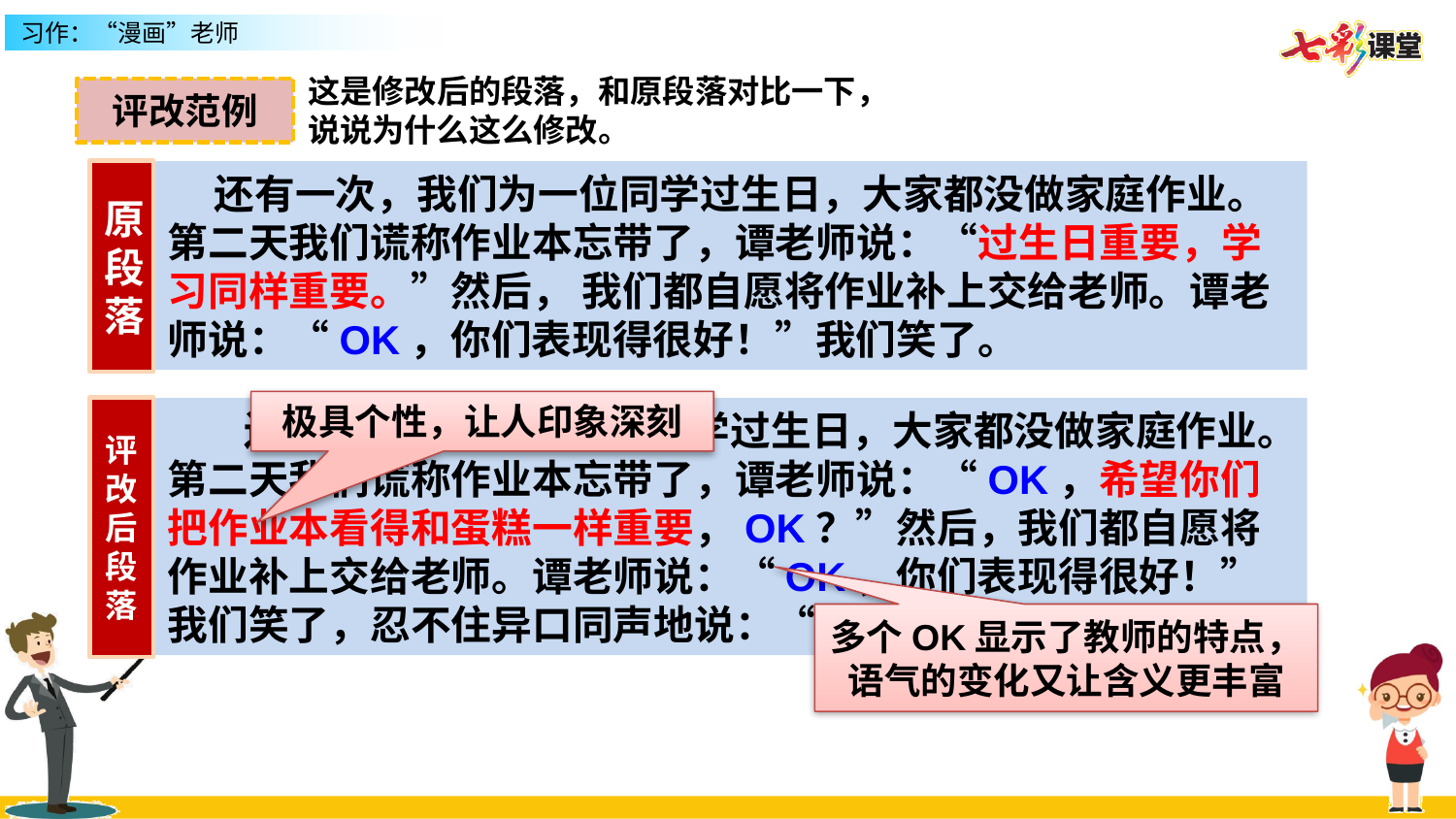

这是修改后的段落，和原段落对比一下，
说说为什么这么修改。
评改范例
原段落
    还有一次，我们为一位同学过生日，大家都没做家庭作业。第二天我们谎称作业本忘带了，谭老师说：“过生日重要，学习同样重要。”然后， 我们都自愿将作业补上交给老师。谭老师说：“OK，你们表现得很好！”我们笑了。
极具个性，让人印象深刻
评改后段落
  还有一次，我们为一位同学过生日，大家都没做家庭作业。第二天我们谎称作业本忘带了，谭老师说：“OK，希望你们把作业本看得和蛋糕一样重要，OK？”然后，我们都自愿将作业补上交给老师。谭老师说：“OK，你们表现得很好！”我们笑了，忍不住异口同声地说：“OK！”
多个OK显示了教师的特点，语气的变化又让含义更丰富